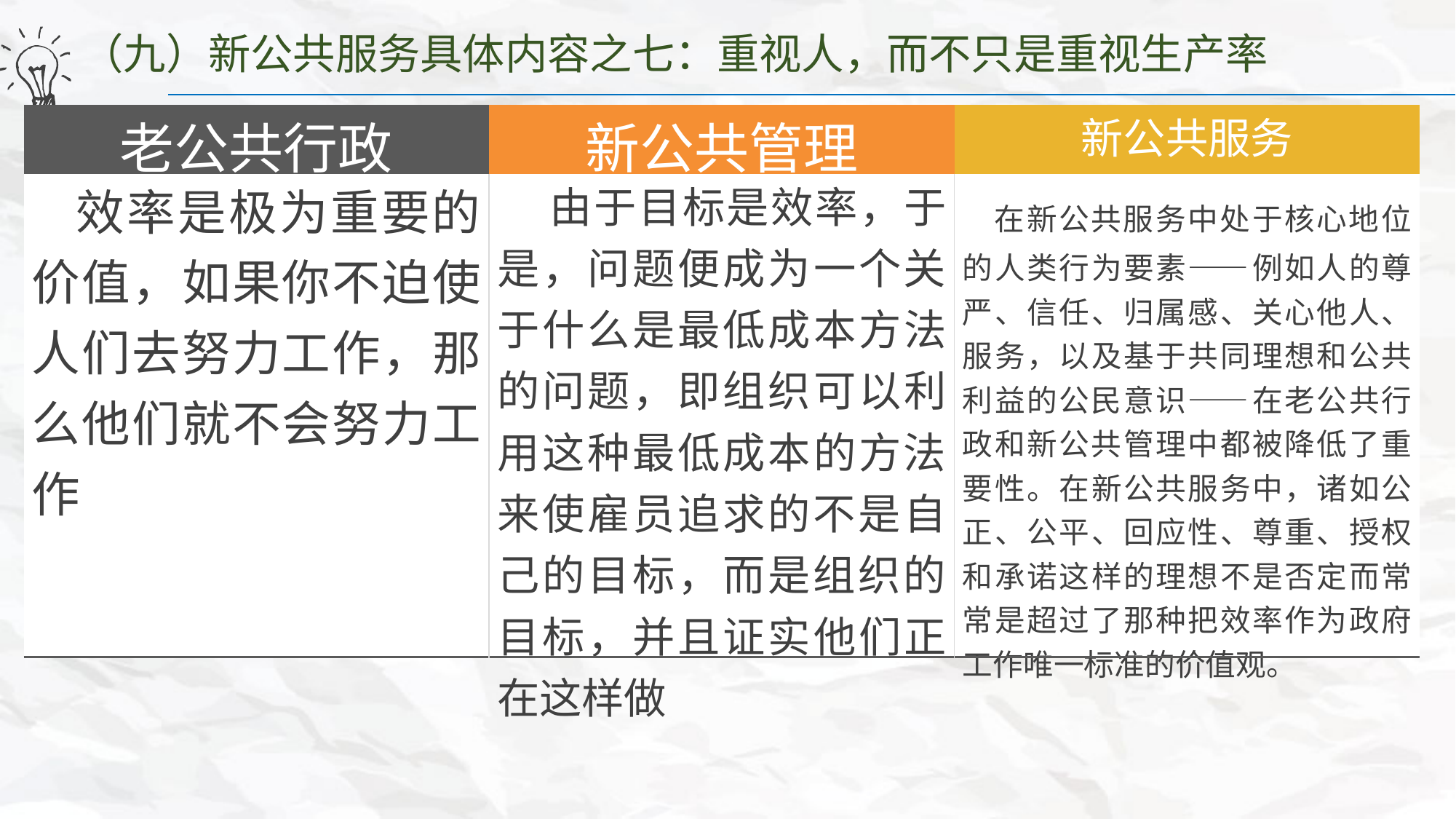

（九）新公共服务具体内容之七：重视人，而不只是重视生产率

1、组织中人的行为：关键概念
（1）科层制与科学管理
（2）人的因素
2、团体、文化与民主行政
| 老公共行政 | 新公共管理 | 新公共服务 |
| --- | --- | --- |
| 效率是极为重要的价值，如果你不迫使人们去努力工作，那么他们就不会努力工作 | 由于目标是效率，于是，问题便成为一个关于什么是最低成本方法的问题，即组织可以利用这种最低成本的方法来使雇员追求的不是自己的目标，而是组织的目标，并且证实他们正在这样做 | 在新公共服务中处于核心地位的人类行为要素——例如人的尊严、信任、归属感、关心他人、服务，以及基于共同理想和公共利益的公民意识——在老公共行政和新公共管理中都被降低了重要性。在新公共服务中，诸如公正、公平、回应性、尊重、授权和承诺这样的理想不是否定而常常是超过了那种把效率作为政府工作唯一标准的价值观。 |